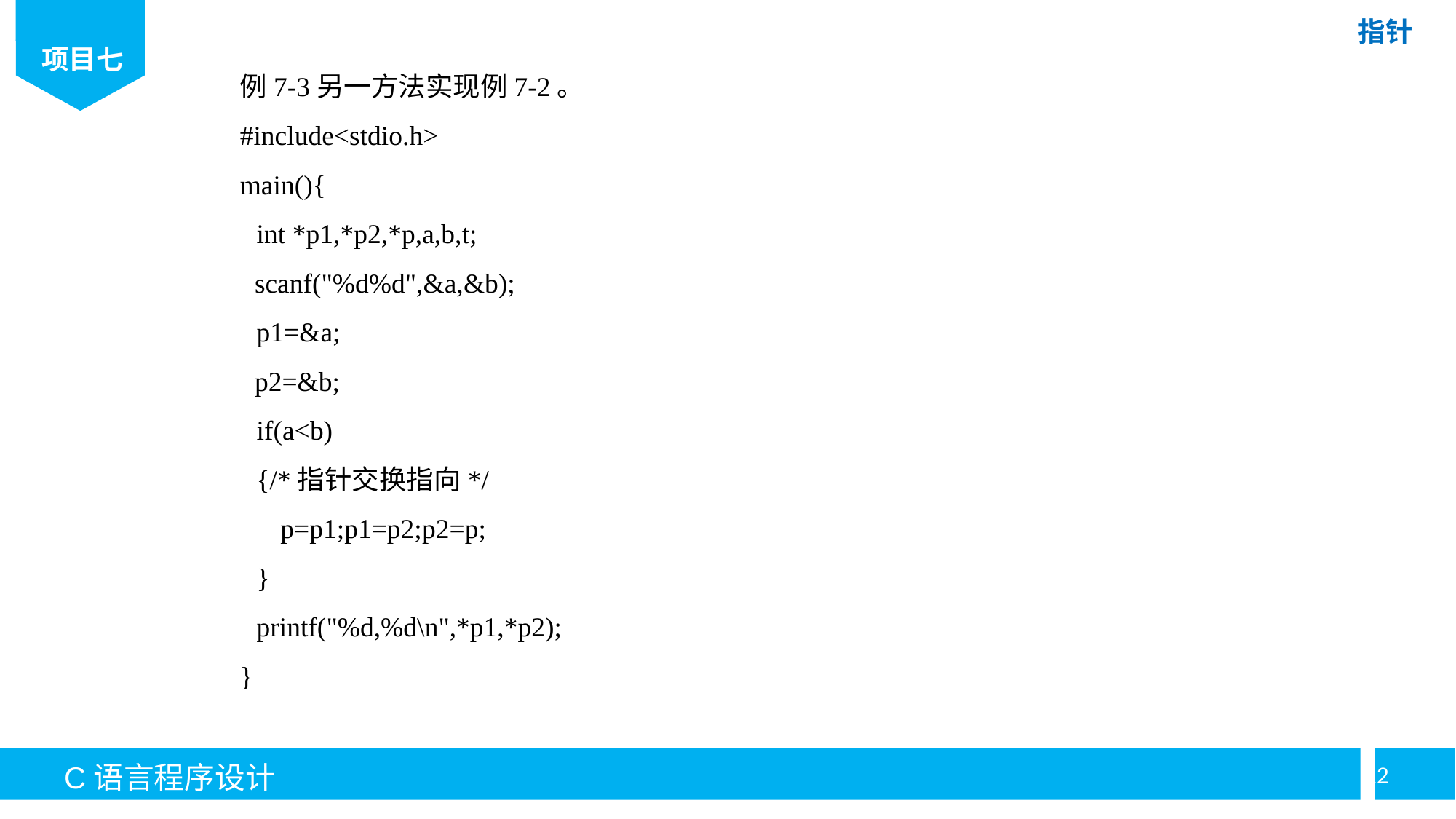

例7-3另一方法实现例7-2。
#include<stdio.h>
main(){
int *p1,*p2,*p,a,b,t;
 scanf("%d%d",&a,&b);
p1=&a;
 p2=&b;
if(a<b)
{/*指针交换指向*/
p=p1;p1=p2;p2=p;
}
printf("%d,%d\n",*p1,*p2);
}